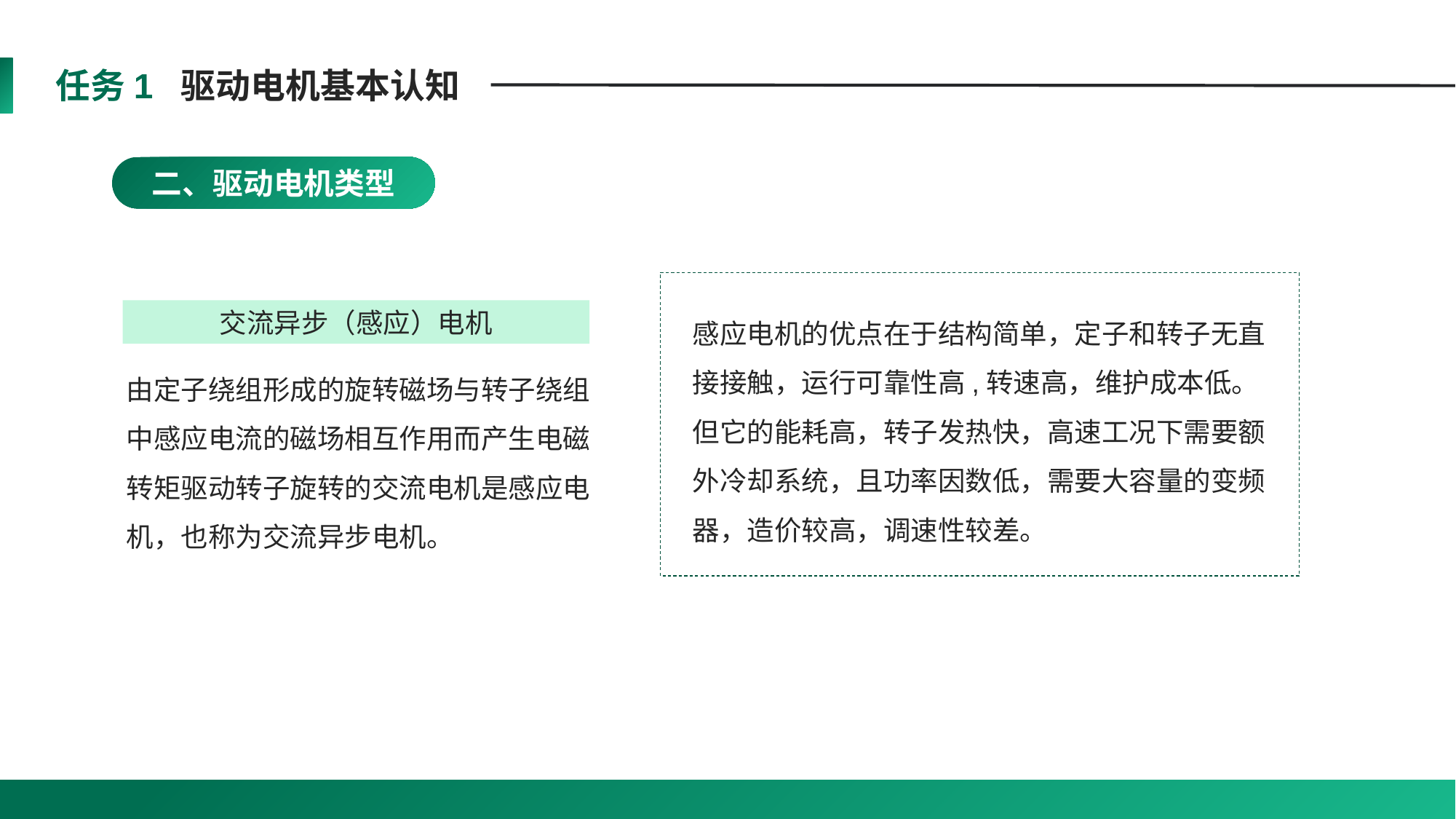

任务1  驱动电机基本认知
二、驱动电机类型

感应电机的优点在于结构简单，定子和转子无直接接触，运行可靠性高,转速高，维护成本低。但它的能耗高，转子发热快，高速工况下需要额外冷却系统，且功率因数低，需要大容量的变频器，造价较高，调速性较差。
交流异步（感应）电机
由定子绕组形成的旋转磁场与转子绕组中感应电流的磁场相互作用而产生电磁转矩驱动转子旋转的交流电机是感应电机，也称为交流异步电机。